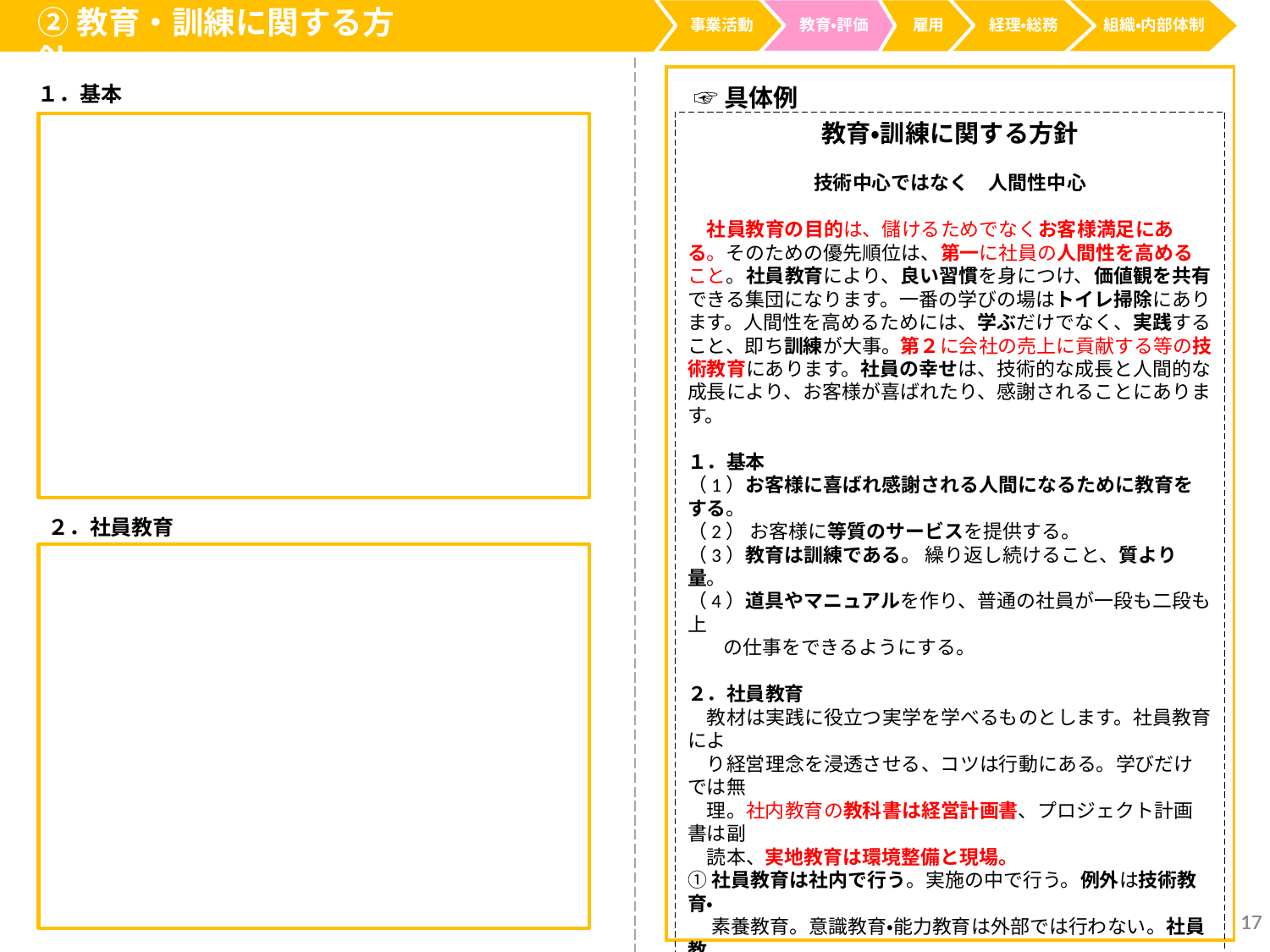

②教育・訓練に関する方針
事業活動
経理・総務
教育・評価
雇用
組織・内部体制

１．基本
☞具体例
教育・訓練に関する方針

技術中心ではなく　人間性中心

　社員教育の目的は、儲けるためでなくお客様満足にある。そのための優先順位は、第一に社員の人間性を高めること。社員教育により、良い習慣を身につけ、価値観を共有できる集団になります。一番の学びの場はトイレ掃除にあります。人間性を高めるためには、学ぶだけでなく、実践すること、即ち訓練が大事。第２に会社の売上に貢献する等の技術教育にあります。社員の幸せは、技術的な成長と人間的な成長により、お客様が喜ばれたり、感謝されることにあります。

１．基本
（1）お客様に喜ばれ感謝される人間になるために教育をする。
（2） お客様に等質のサービスを提供する。
（3）教育は訓練である。 繰り返し続けること、質より量。
（4）道具やマニュアルを作り、普通の社員が一段も二段も上
       の仕事をできるようにする。

２．社員教育
　教材は実践に役立つ実学を学べるものとします。社員教育によ
　り経営理念を浸透させる、コツは行動にある。学びだけでは無
　理。社内教育の教科書は経営計画書、プロジェクト計画書は副
　読本、実地教育は環境整備と現場。
①社員教育は社内で行う。実施の中で行う。例外は技術教育・
　 素養教育。意識教育・能力教育は外部では行わない。社員教
    育の基本は、使命感・経営理念。講師は所長。経営計画書が
    社員の意識を革命し、動機づけを実現する
②社員の成長なくして、会社の成長はありえない。社員の成長
    が会社にとって一番大事です。教育投資は惜しまない。
③人は現状に満足した時点で成長は止まります。更に高い目標
    を持つことを教育と訓練で促します。

２．社員教育

17
17
17